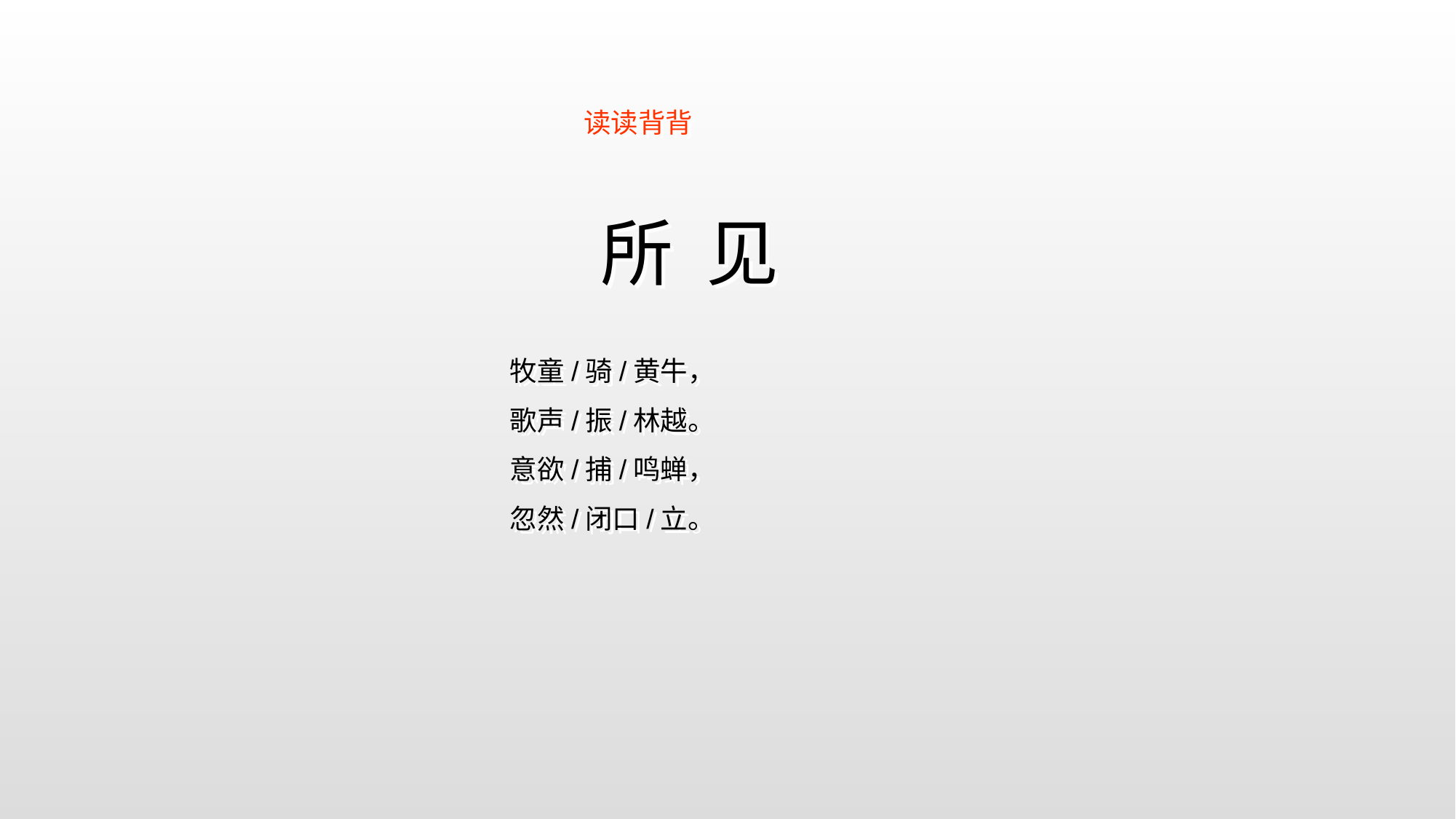

读读背背
所  见
牧童/骑/黄牛，
歌声/振/林越。
意欲/捕/鸣蝉，
忽然/闭口/立。